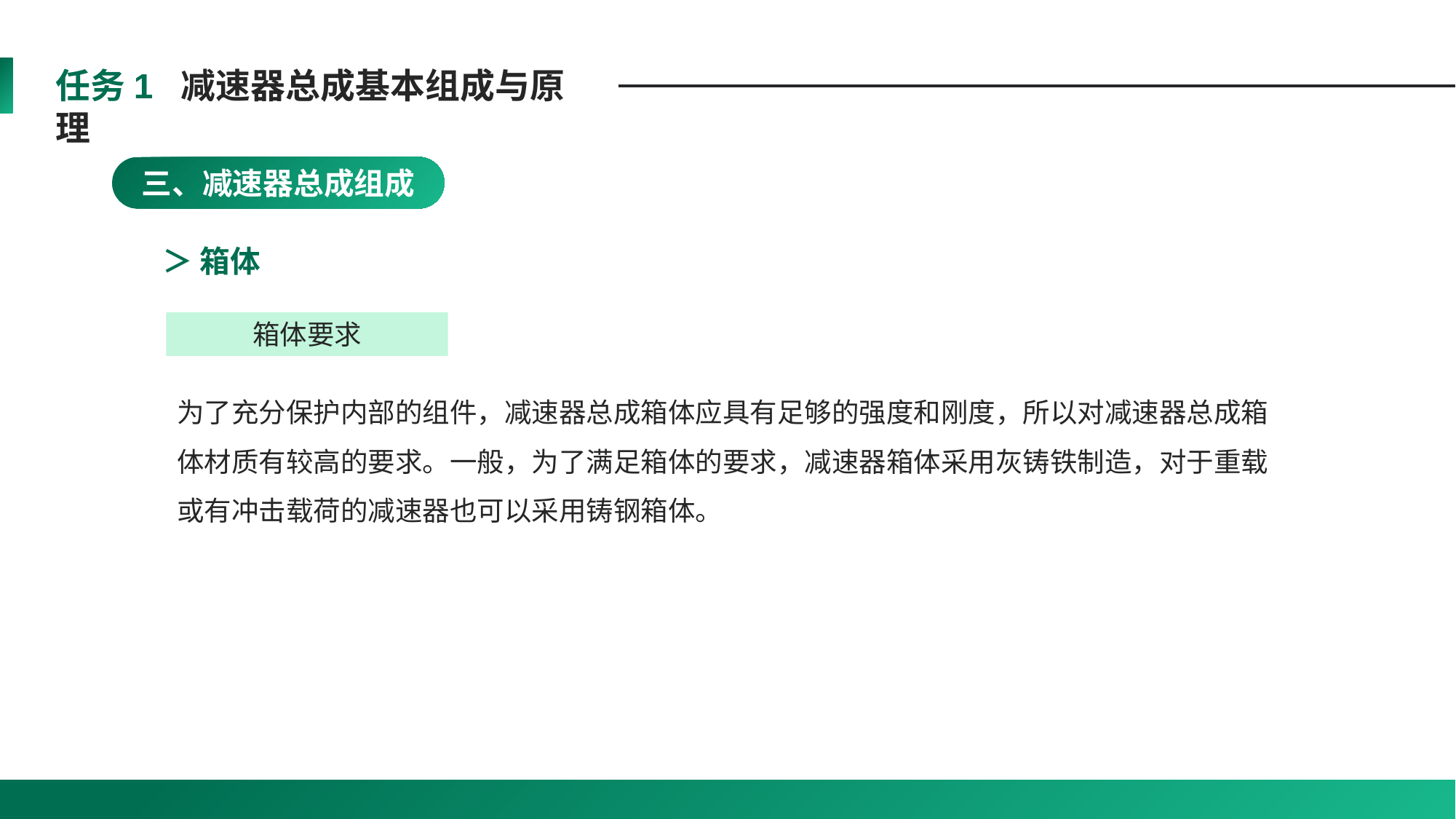

任务1  减速器总成基本组成与原理
三、减速器总成组成
＞ 箱体
箱体要求
为了充分保护内部的组件，减速器总成箱体应具有足够的强度和刚度，所以对减速器总成箱体材质有较高的要求。一般，为了满足箱体的要求，减速器箱体采用灰铸铁制造，对于重载或有冲击载荷的减速器也可以采用铸钢箱体。